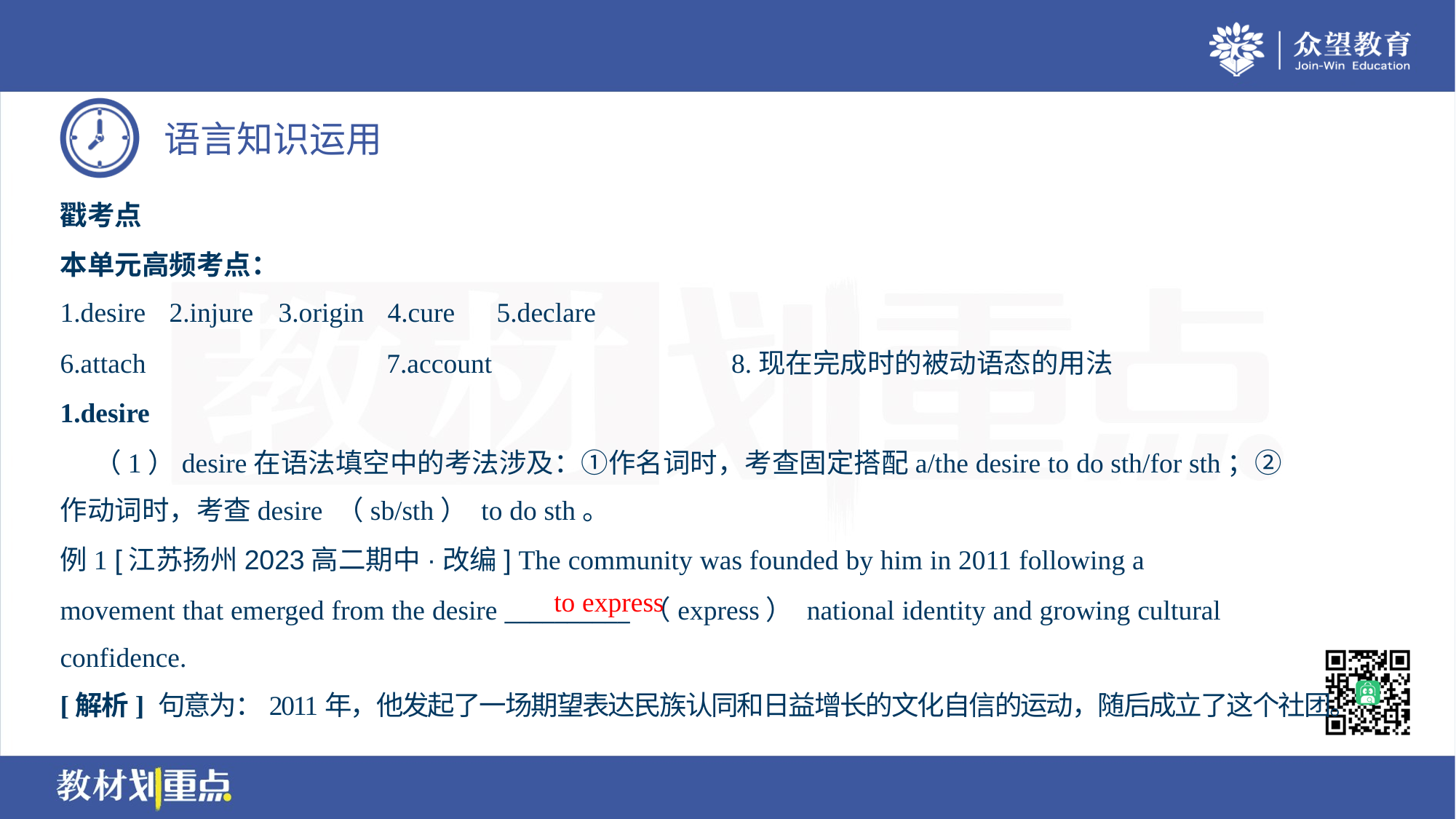

戳考点
本单元高频考点：
1.desire	2.injure	3.origin	4.cure	5.declare
6.attach	7.account	8.现在完成时的被动语态的用法
1.desire
    （1）desire在语法填空中的考法涉及：①作名词时，考查固定搭配a/the desire to do sth/for sth；②
作动词时，考查desire （sb/sth） to do sth。
例1 [江苏扬州2023高二期中·改编] The community was founded by him in 2011 following a
movement that emerged from the desire __________ （express） national identity and growing cultural
confidence.
to express
[解析] 句意为：2011年，他发起了一场期望表达民族认同和日益增长的文化自信的运动，随后成立了这个社团。